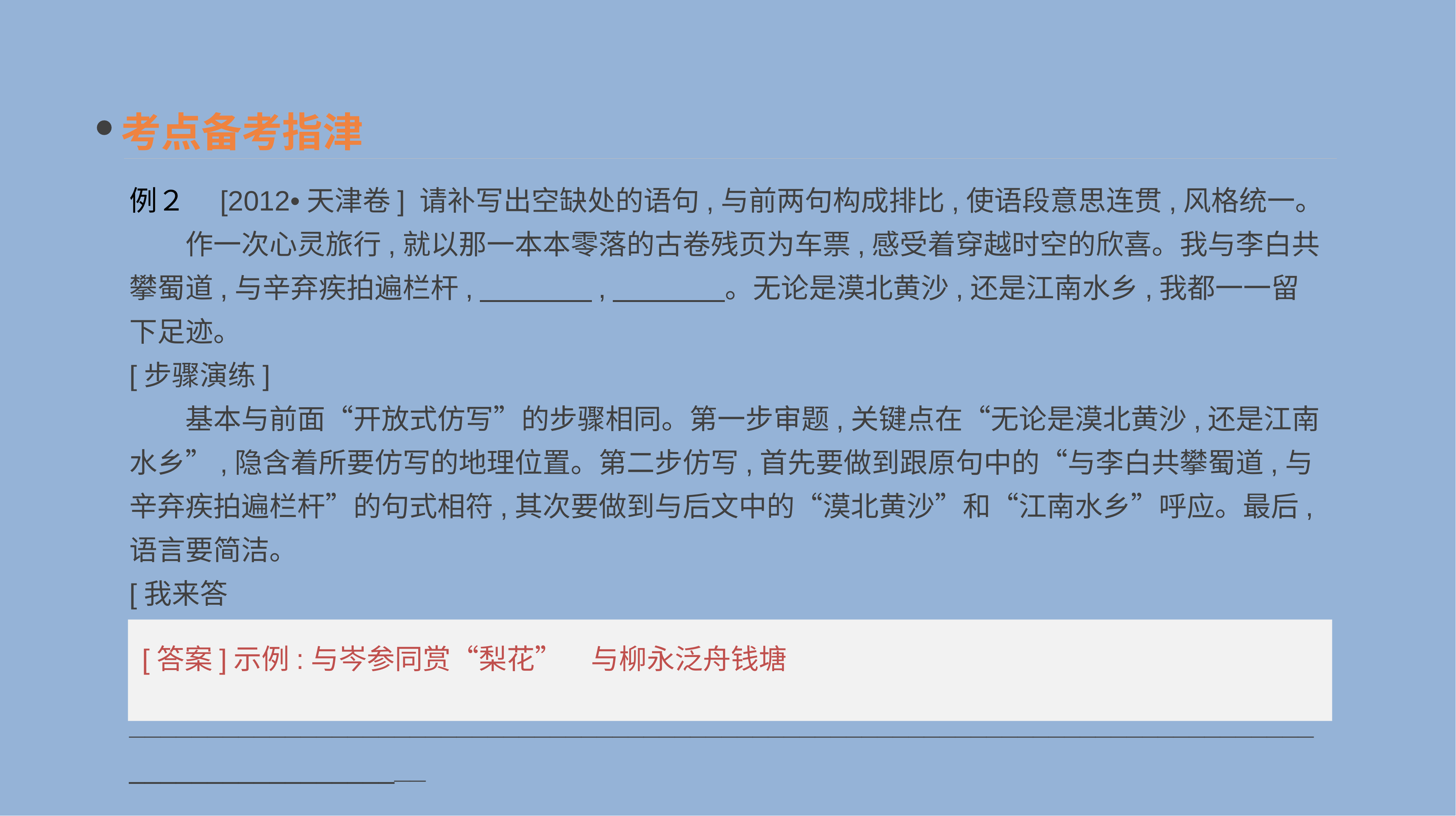

考点备考指津

例２　[2012•天津卷] 请补写出空缺处的语句,与前两句构成排比,使语段意思连贯,风格统一。
　　作一次心灵旅行,就以那一本本零落的古卷残页为车票,感受着穿越时空的欣喜。我与李白共攀蜀道,与辛弃疾拍遍栏杆,　　　　,　　　　。无论是漠北黄沙,还是江南水乡,我都一一留下足迹。
[步骤演练]
　　基本与前面“开放式仿写”的步骤相同。第一步审题,关键点在“无论是漠北黄沙,还是江南水乡”,隐含着所要仿写的地理位置。第二步仿写,首先要做到跟原句中的“与李白共攀蜀道,与辛弃疾拍遍栏杆”的句式相符,其次要做到与后文中的“漠北黄沙”和“江南水乡”呼应。最后,语言要简洁。
[我来答题]____________________________________________________________________________________
_______________________________________________________________________________________________

[答案]示例:与岑参同赏“梨花”　与柳永泛舟钱塘